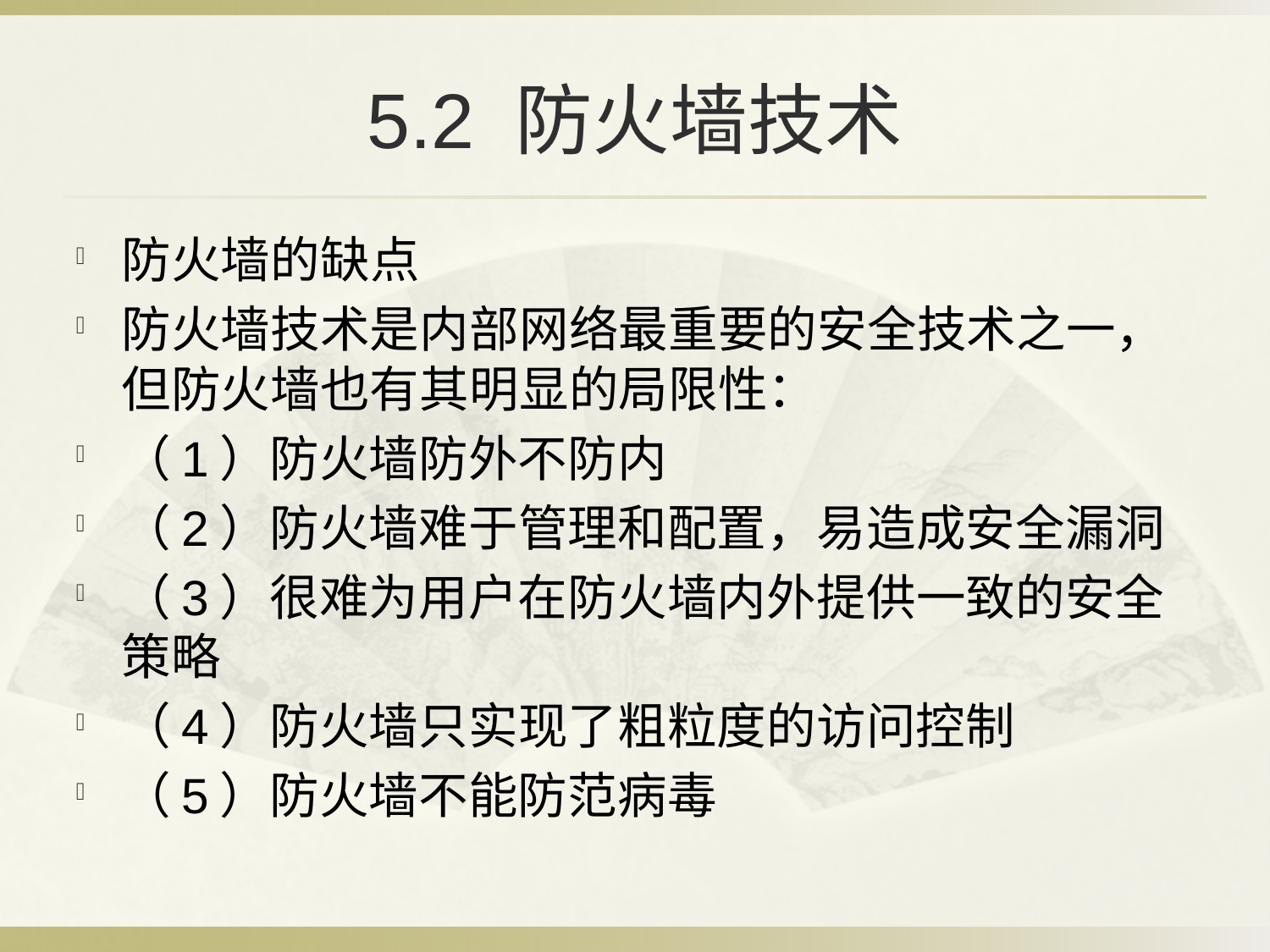

# 5.2 防火墙技术
防火墙的缺点
防火墙技术是内部网络最重要的安全技术之一，但防火墙也有其明显的局限性：
（1）防火墙防外不防内
（2）防火墙难于管理和配置，易造成安全漏洞
（3）很难为用户在防火墙内外提供一致的安全策略
（4）防火墙只实现了粗粒度的访问控制
（5）防火墙不能防范病毒